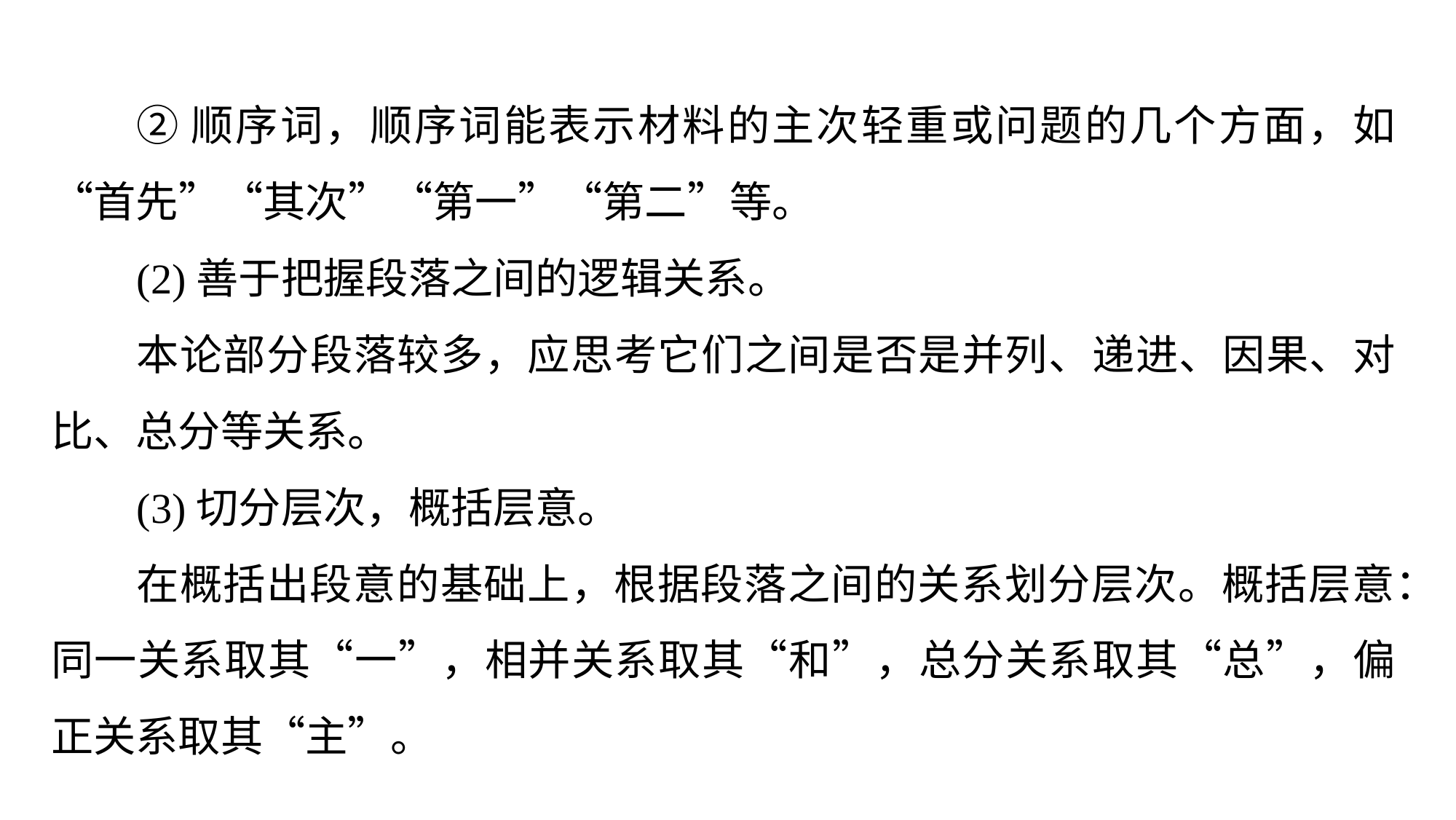

②顺序词，顺序词能表示材料的主次轻重或问题的几个方面，如“首先”“其次”“第一”“第二”等。
(2)善于把握段落之间的逻辑关系。
本论部分段落较多，应思考它们之间是否是并列、递进、因果、对比、总分等关系。
(3)切分层次，概括层意。
在概括出段意的基础上，根据段落之间的关系划分层次。概括层意：同一关系取其“一”，相并关系取其“和”，总分关系取其“总”，偏正关系取其“主”。